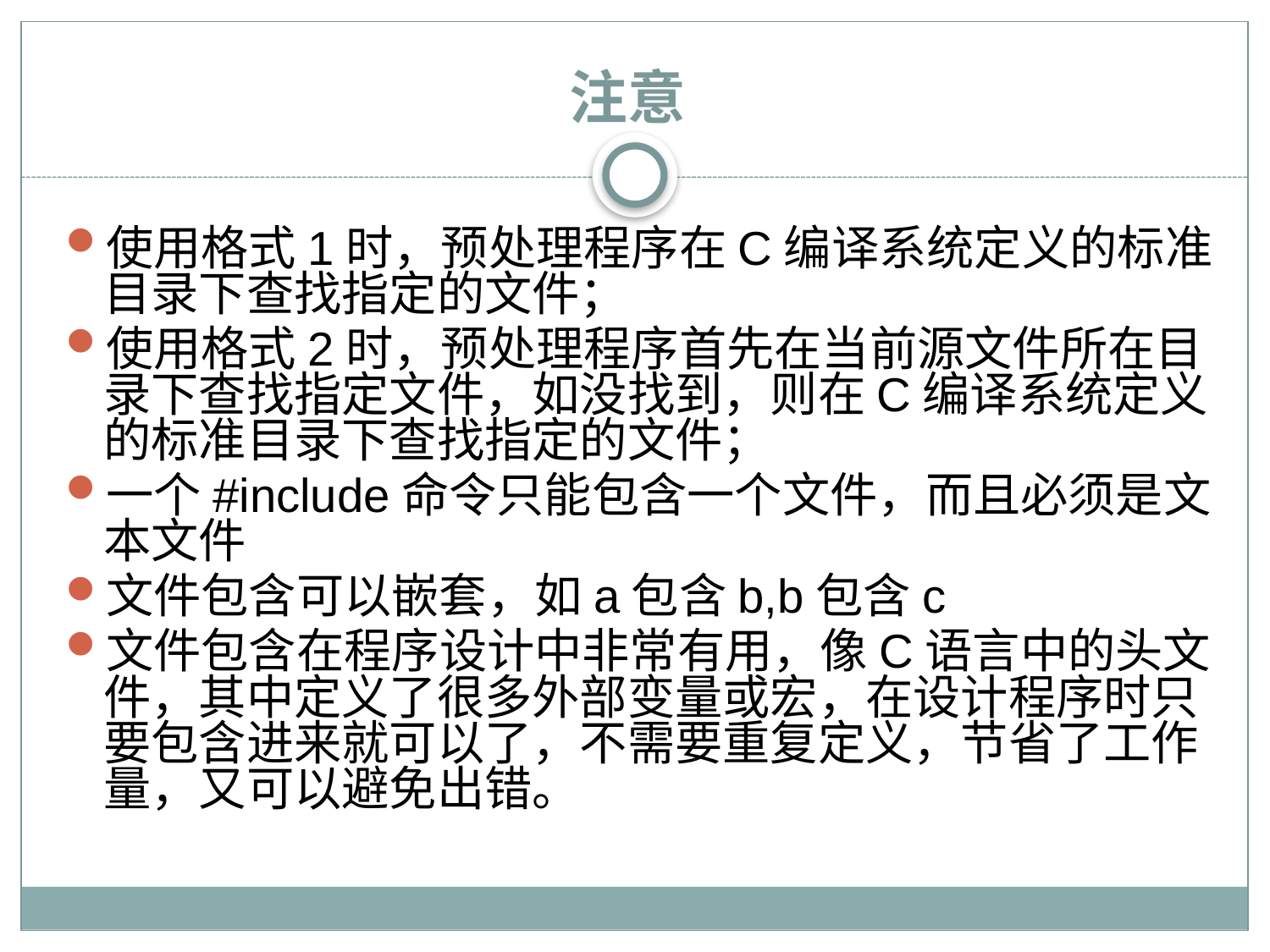

# 注意
使用格式1时，预处理程序在C编译系统定义的标准目录下查找指定的文件；
使用格式2时，预处理程序首先在当前源文件所在目录下查找指定文件，如没找到，则在C编译系统定义的标准目录下查找指定的文件；
一个#include命令只能包含一个文件，而且必须是文本文件
文件包含可以嵌套，如a包含b,b包含c
文件包含在程序设计中非常有用，像C语言中的头文件，其中定义了很多外部变量或宏，在设计程序时只要包含进来就可以了，不需要重复定义，节省了工作量，又可以避免出错。